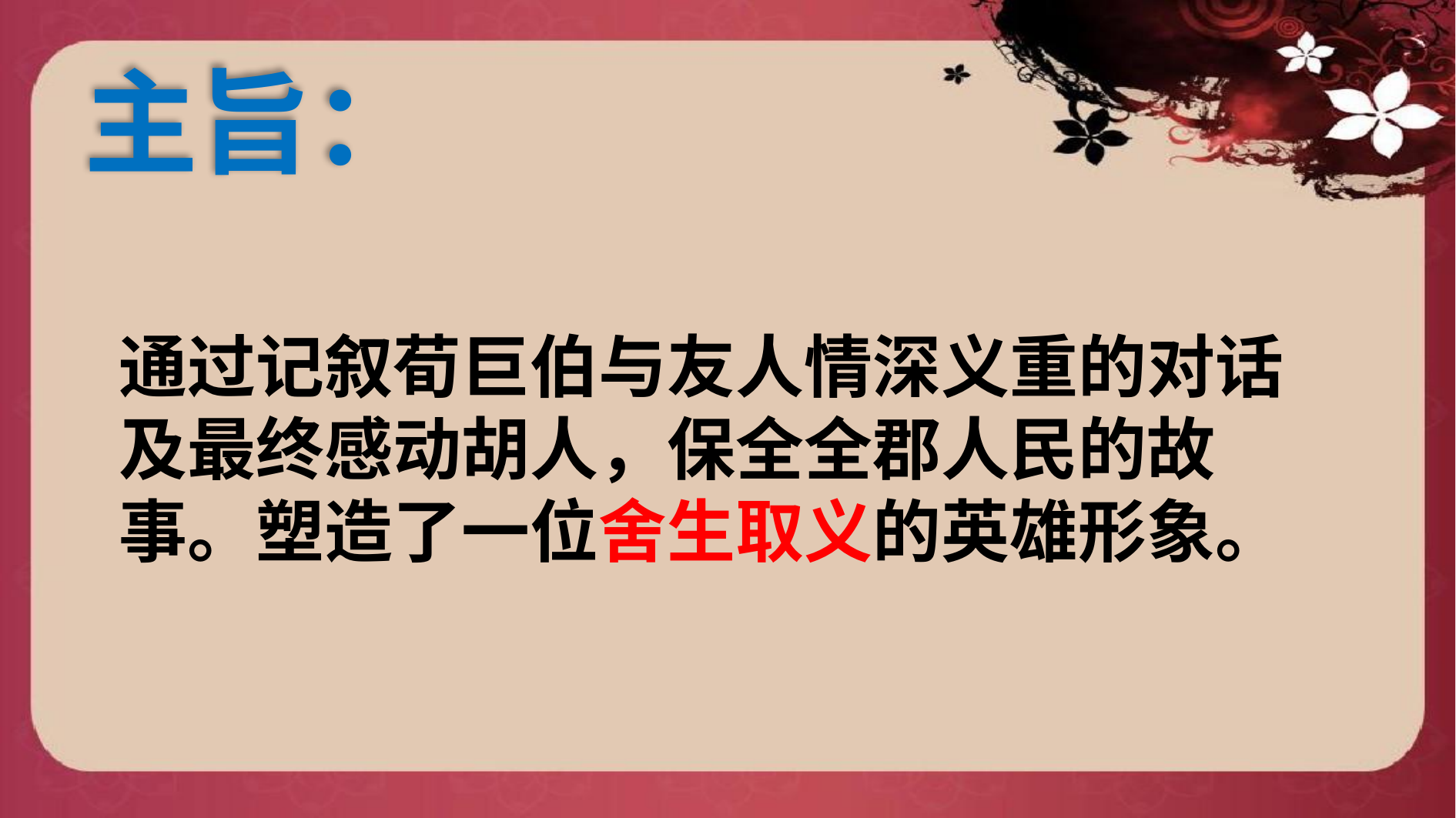

# 主旨：
通过记叙荀巨伯与友人情深义重的对话及最终感动胡人，保全全郡人民的故事。塑造了一位舍生取义的英雄形象。